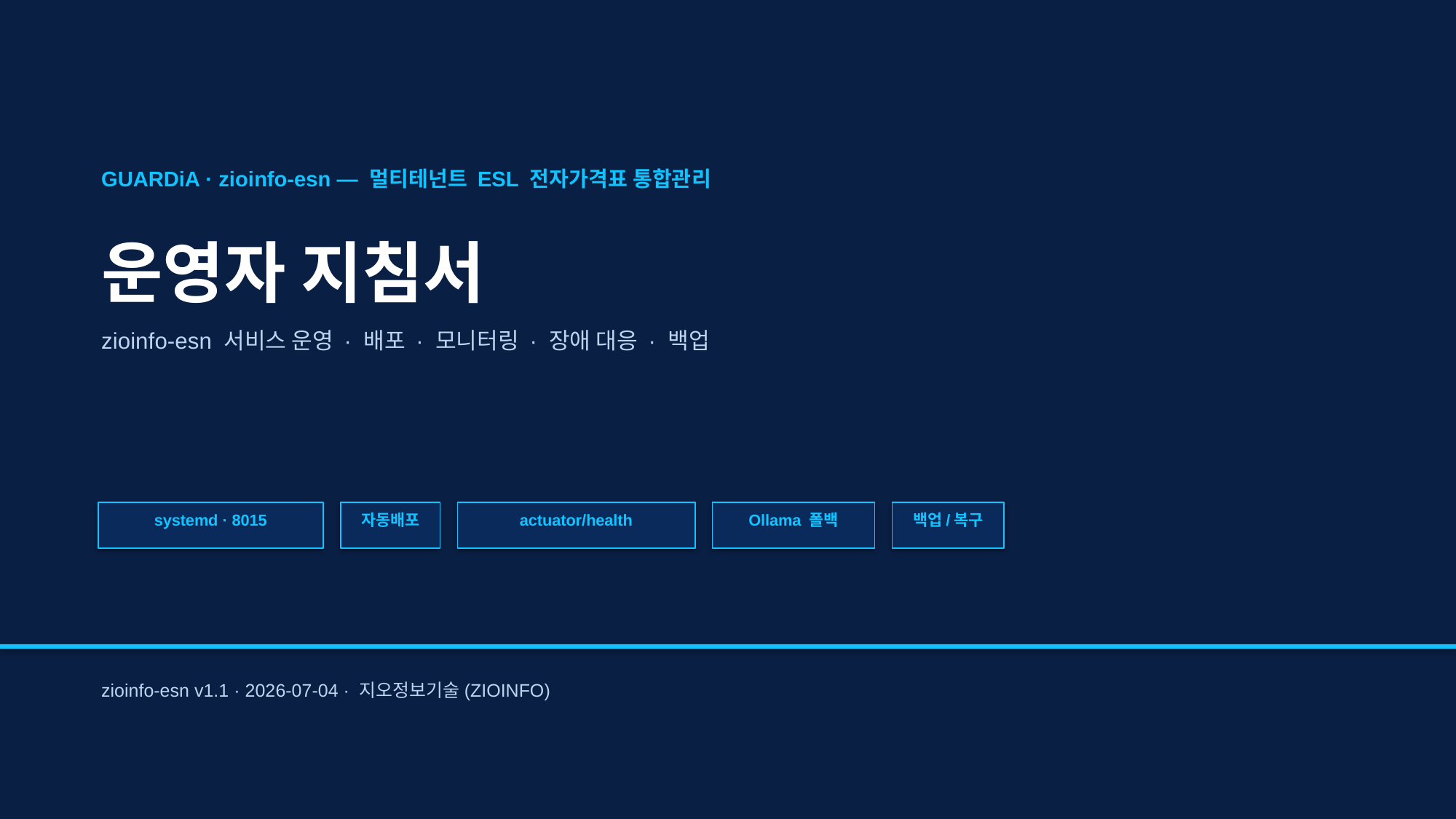

GUARDiA · zioinfo-esn — 멀티테넌트 ESL 전자가격표 통합관리
운영자 지침서
zioinfo-esn 서비스 운영 · 배포 · 모니터링 · 장애 대응 · 백업

systemd · 8015
자동배포
actuator/health
Ollama 폴백
백업/복구

zioinfo-esn v1.1 · 2026-07-04 · 지오정보기술(ZIOINFO)